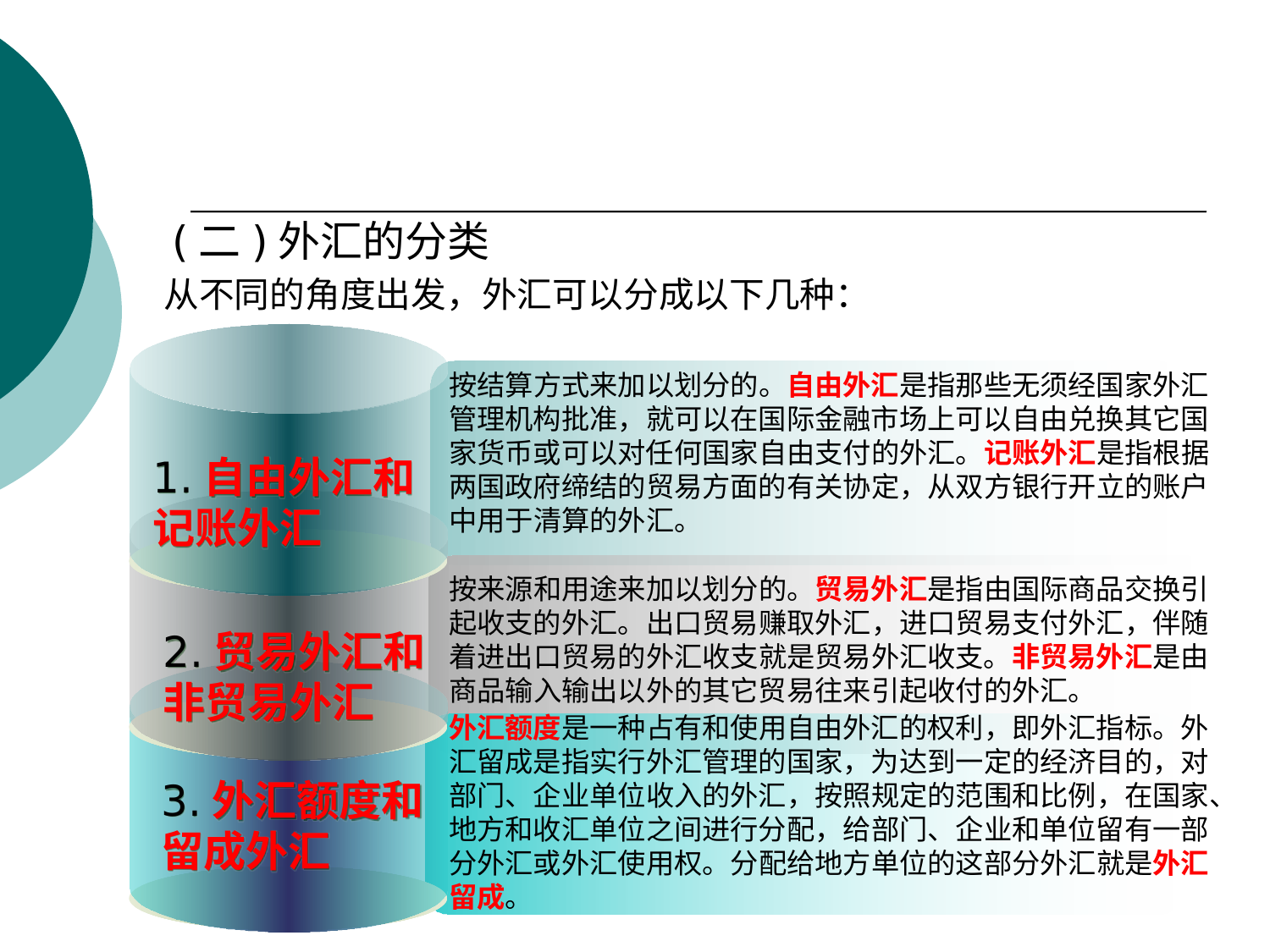

#
   (二)外汇的分类
   从不同的角度出发，外汇可以分成以下几种：

按结算方式来加以划分的。自由外汇是指那些无须经国家外汇管理机构批准，就可以在国际金融市场上可以自由兑换其它国家货币或可以对任何国家自由支付的外汇。记账外汇是指根据两国政府缔结的贸易方面的有关协定，从双方银行开立的账户中用于清算的外汇。
1.自由外汇和记账外汇

按来源和用途来加以划分的。贸易外汇是指由国际商品交换引起收支的外汇。出口贸易赚取外汇，进口贸易支付外汇，伴随着进出口贸易的外汇收支就是贸易外汇收支。非贸易外汇是由商品输入输出以外的其它贸易往来引起收付的外汇。
2.贸易外汇和非贸易外汇

外汇额度是一种占有和使用自由外汇的权利，即外汇指标。外汇留成是指实行外汇管理的国家，为达到一定的经济目的，对部门、企业单位收入的外汇，按照规定的范围和比例，在国家、地方和收汇单位之间进行分配，给部门、企业和单位留有一部分外汇或外汇使用权。分配给地方单位的这部分外汇就是外汇留成。

3.外汇额度和留成外汇